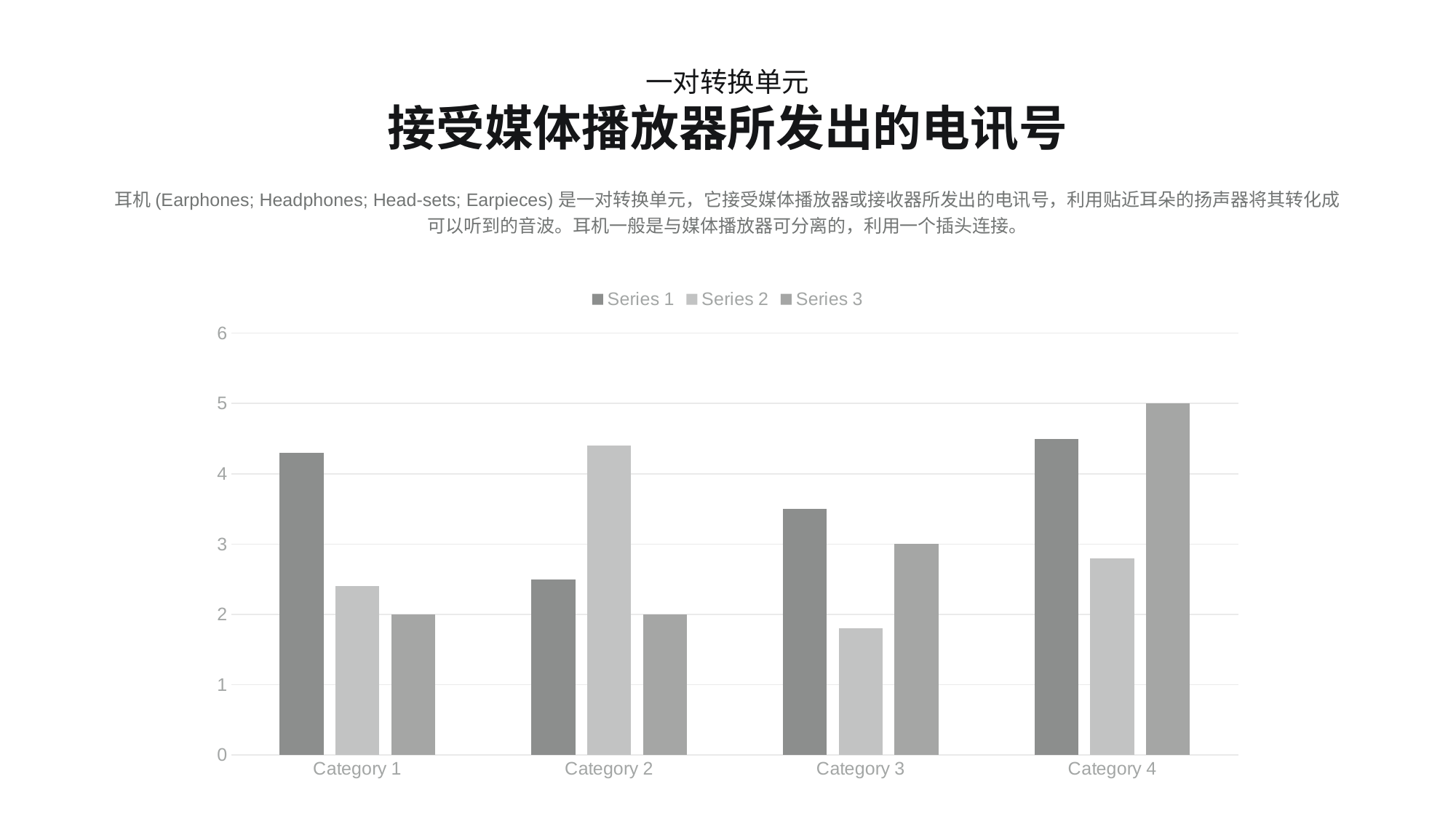

一对转换单元
接受媒体播放器所发出的电讯号
耳机(Earphones; Headphones; Head-sets; Earpieces)是一对转换单元，它接受媒体播放器或接收器所发出的电讯号，利用贴近耳朵的扬声器将其转化成可以听到的音波。耳机一般是与媒体播放器可分离的，利用一个插头连接。

### Chart

| Category | Series 1 | Series 2 | Series 3 |
|---|---|---|---|
| Category 1 | 4.3 | 2.4 | 2.0 |
| Category 2 | 2.5 | 4.4 | 2.0 |
| Category 3 | 3.5 | 1.8 | 3.0 |
| Category 4 | 4.5 | 2.8 | 5.0 |